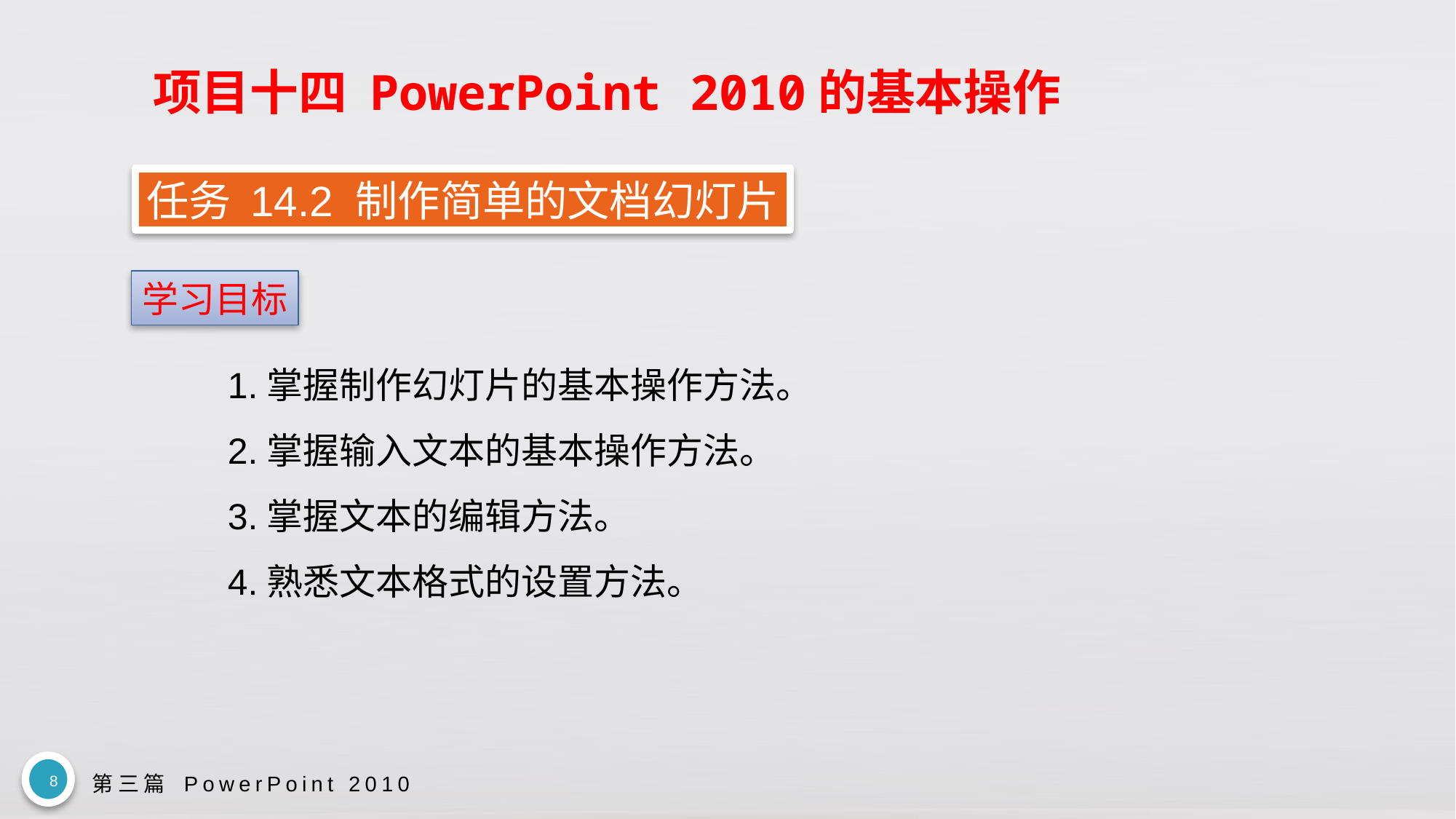

# 项目十四 PowerPoint 2010的基本操作
任务 14.2 制作简单的文档幻灯片
学习目标
1.掌握制作幻灯片的基本操作方法。
2.掌握输入文本的基本操作方法。
3.掌握文本的编辑方法。
4.熟悉文本格式的设置方法。
8